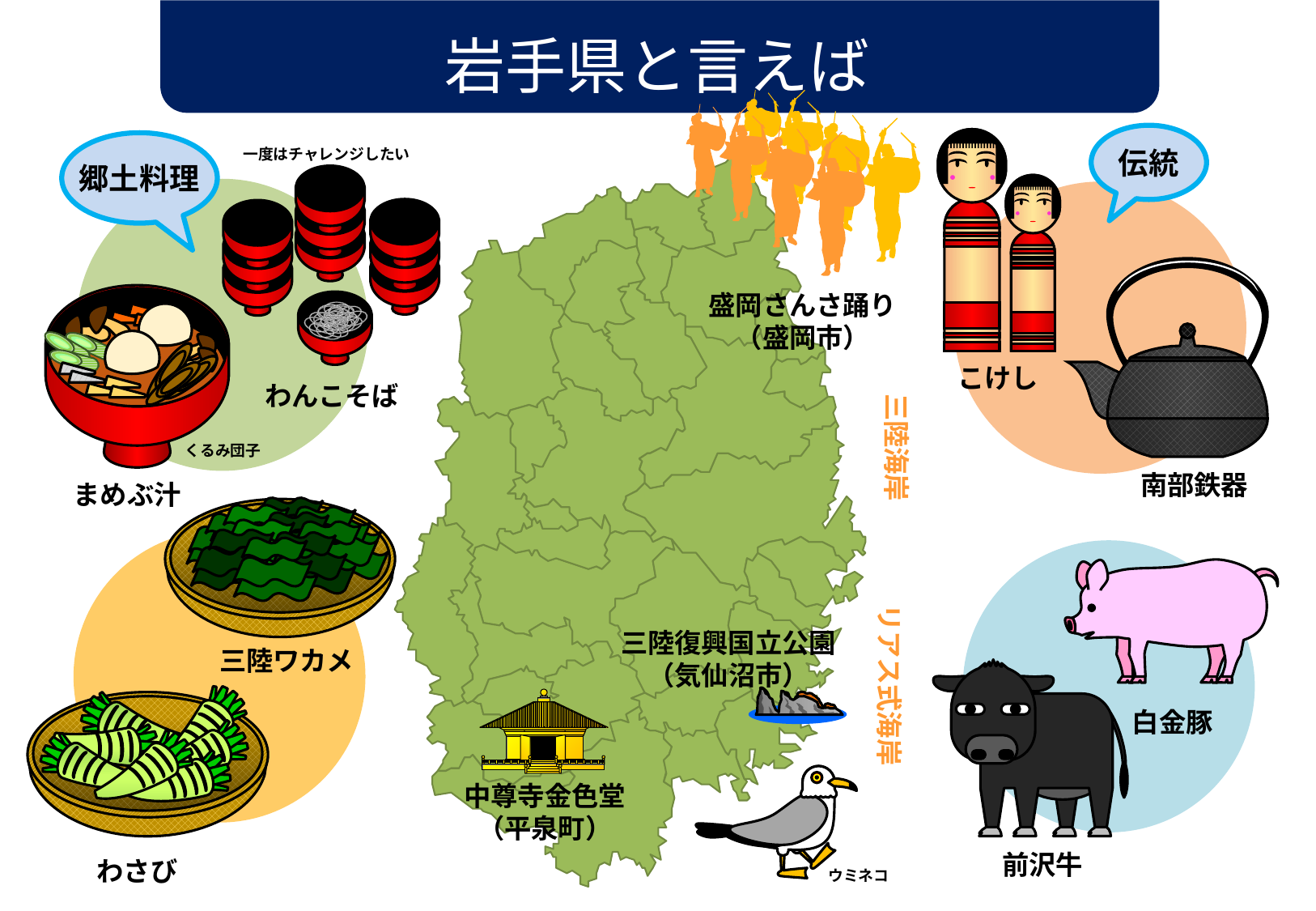

岩手県と言えば

伝統

郷土料理
一度はチャレンジしたい

盛岡さんさ踊り
（盛岡市）

こけし
わんこそば
三陸海岸
くるみ団子
南部鉄器
まめぶ汁

リアス式海岸
三陸復興国立公園
（気仙沼市）
三陸ワカメ

白金豚

中尊寺金色堂
（平泉町）
前沢牛
わさび
ウミネコ